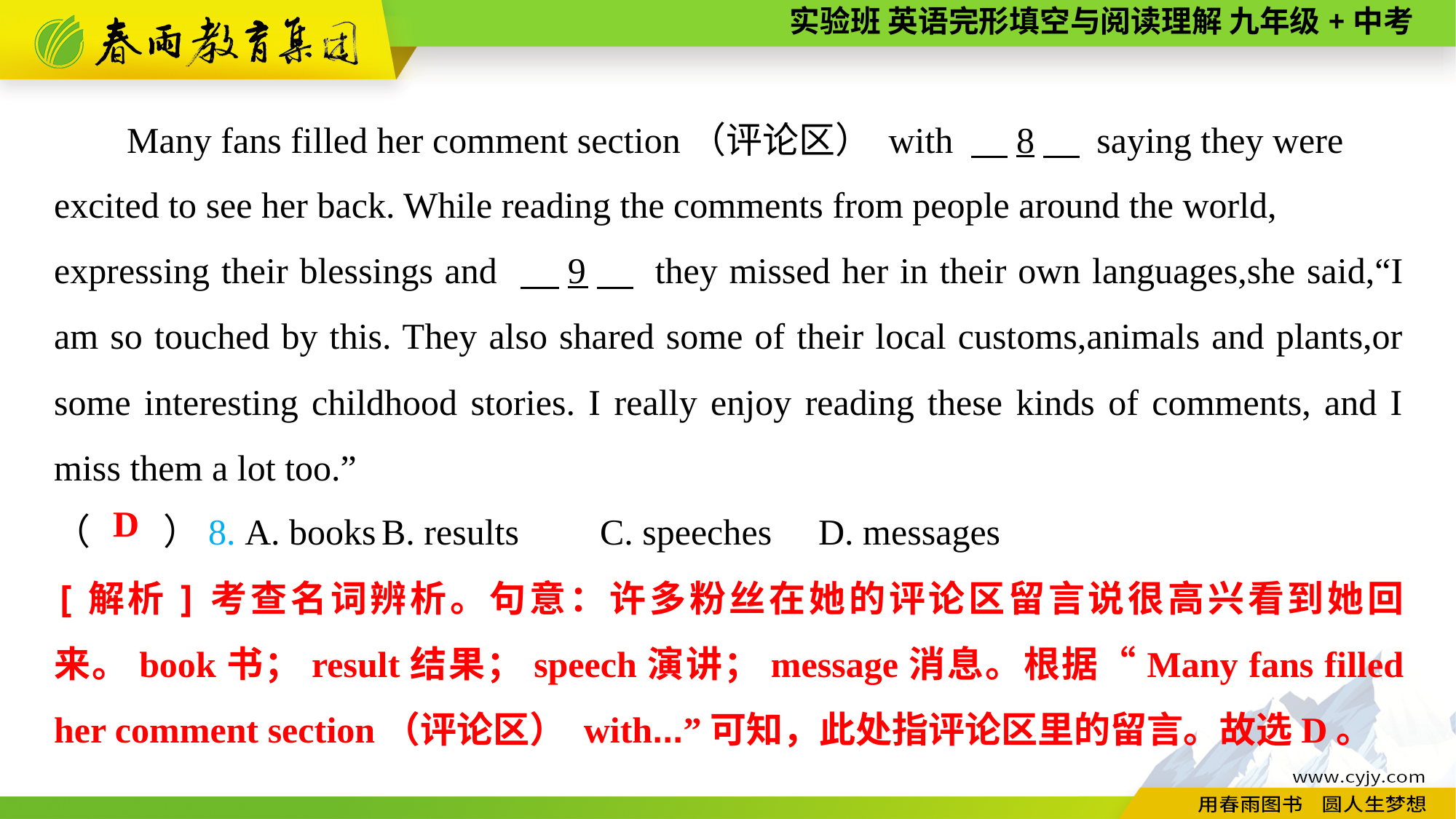

Many fans filled her comment section（评论区） with 　8　 saying they were excited to see her back. While reading the comments from people around the world,
expressing their blessings and 　9　 they missed her in their own languages,she said,“I am so touched by this. They also shared some of their local customs,animals and plants,or some interesting childhood stories. I really enjoy reading these kinds of comments, and I miss them a lot too.”
（　　）8. A. books	B. results	C. speeches	D. messages
D
[解析]考查名词辨析。句意：许多粉丝在她的评论区留言说很高兴看到她回来。book书；result结果；speech演讲；message消息。根据“Many fans filled her comment section（评论区） with...”可知，此处指评论区里的留言。故选D。